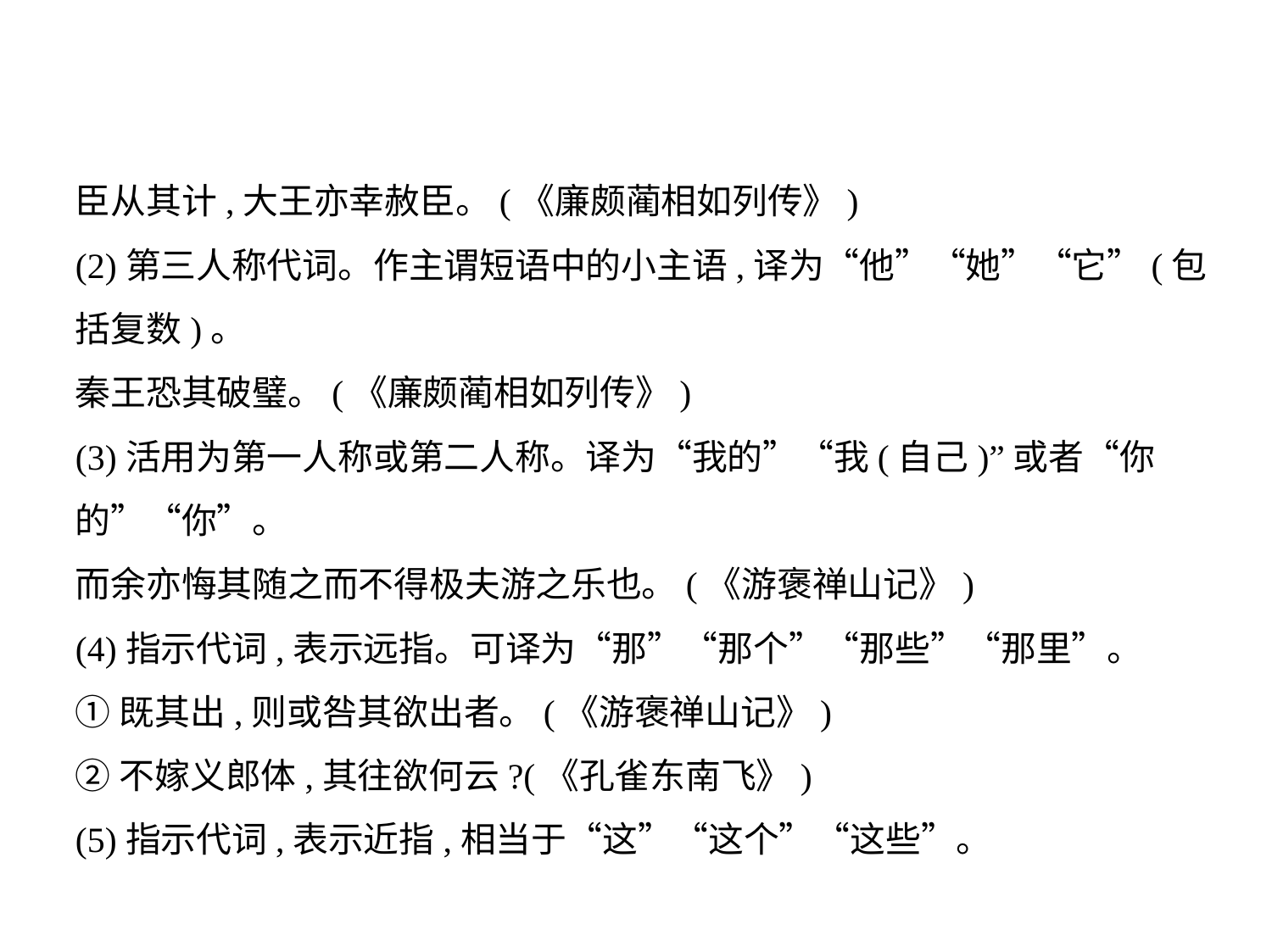

臣从其计,大王亦幸赦臣。(《廉颇蔺相如列传》)
(2)第三人称代词。作主谓短语中的小主语,译为“他”“她”“它”(包
括复数)。
秦王恐其破璧。(《廉颇蔺相如列传》)
(3)活用为第一人称或第二人称。译为“我的”“我(自己)”或者“你
的”“你”。
而余亦悔其随之而不得极夫游之乐也。(《游褒禅山记》)
(4)指示代词,表示远指。可译为“那”“那个”“那些”“那里”。
①既其出,则或咎其欲出者。(《游褒禅山记》)
②不嫁义郎体,其往欲何云?(《孔雀东南飞》)
(5)指示代词,表示近指,相当于“这”“这个”“这些”。